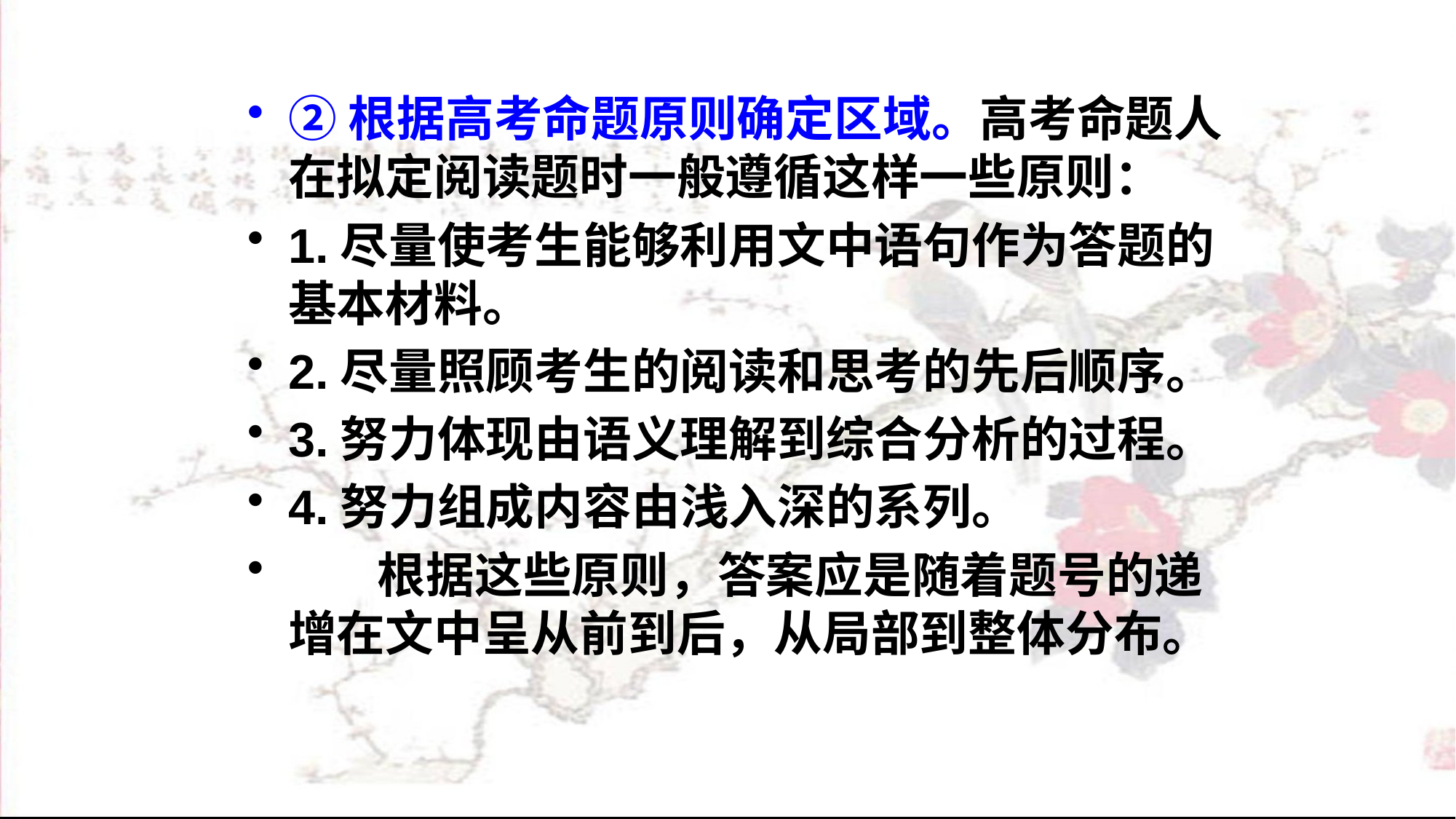

②根据高考命题原则确定区域。高考命题人在拟定阅读题时一般遵循这样一些原则：
1.尽量使考生能够利用文中语句作为答题的基本材料。
2.尽量照顾考生的阅读和思考的先后顺序。
3.努力体现由语义理解到综合分析的过程。
4.努力组成内容由浅入深的系列。
       根据这些原则，答案应是随着题号的递增在文中呈从前到后，从局部到整体分布。